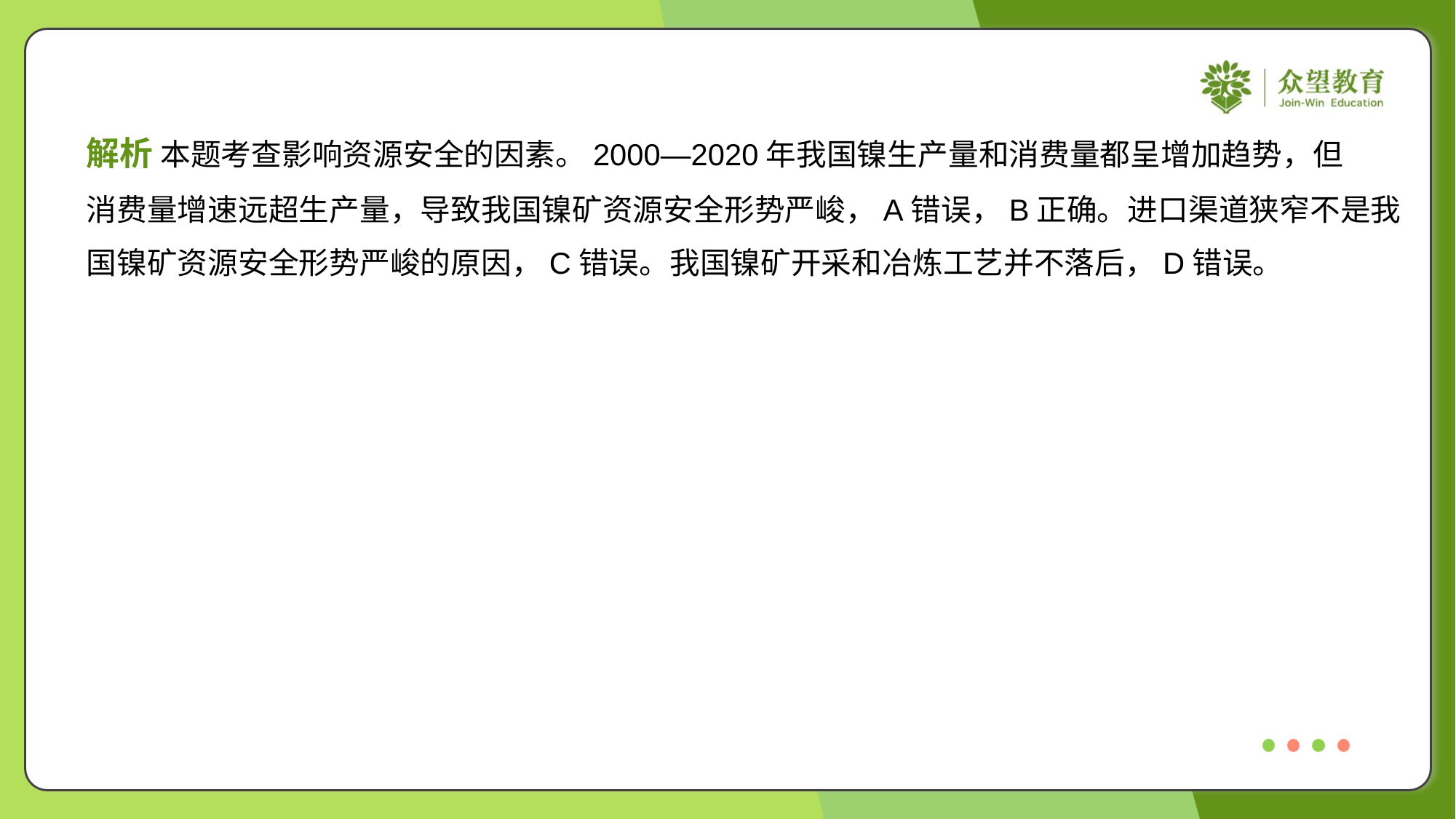

解析 本题考查影响资源安全的因素。2000—2020年我国镍生产量和消费量都呈增加趋势，但
消费量增速远超生产量，导致我国镍矿资源安全形势严峻，A错误，B正确。进口渠道狭窄不是我
国镍矿资源安全形势严峻的原因，C错误。我国镍矿开采和冶炼工艺并不落后，D错误。